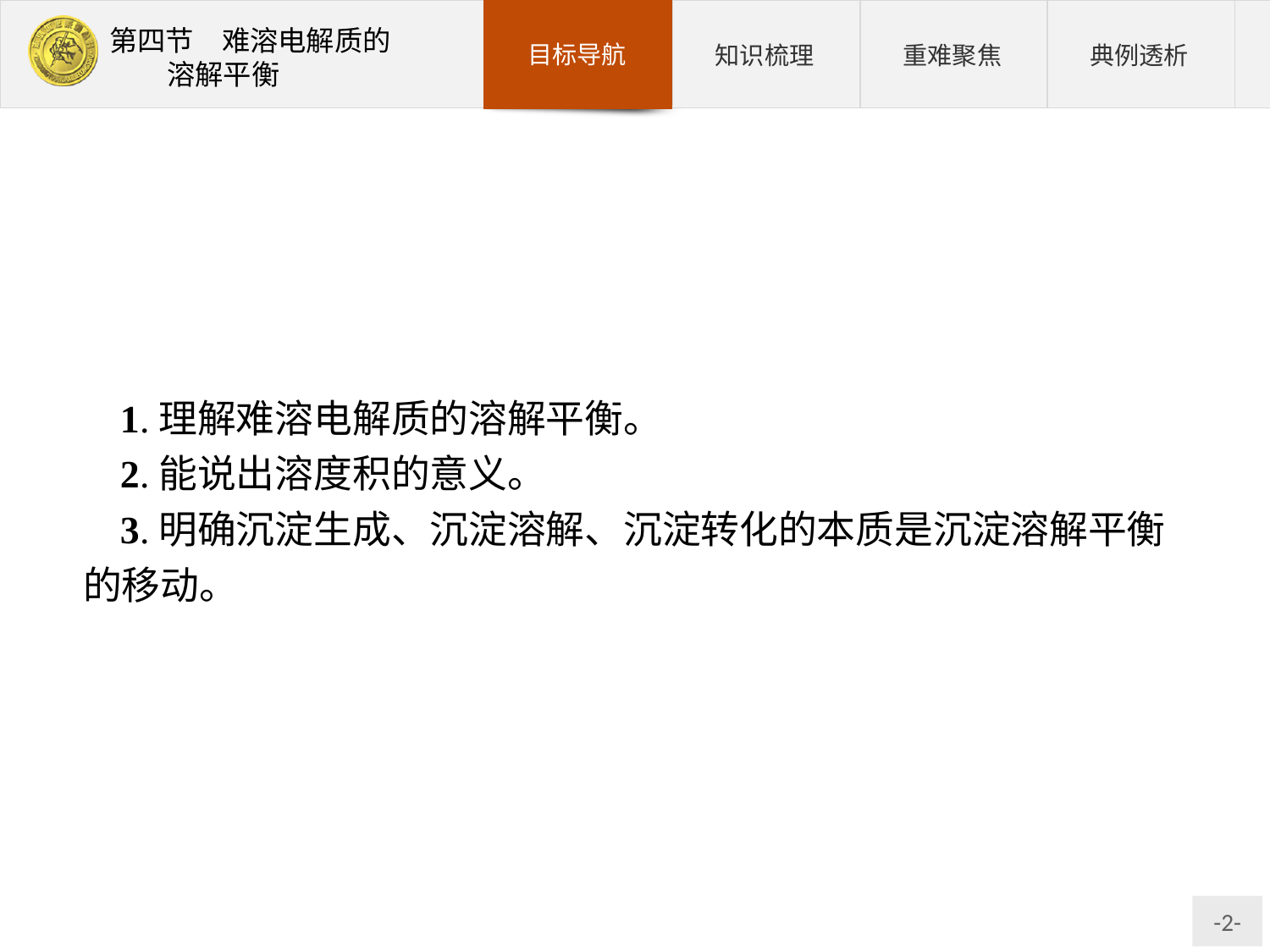

1.理解难溶电解质的溶解平衡。
2.能说出溶度积的意义。
3.明确沉淀生成、沉淀溶解、沉淀转化的本质是沉淀溶解平衡的移动。